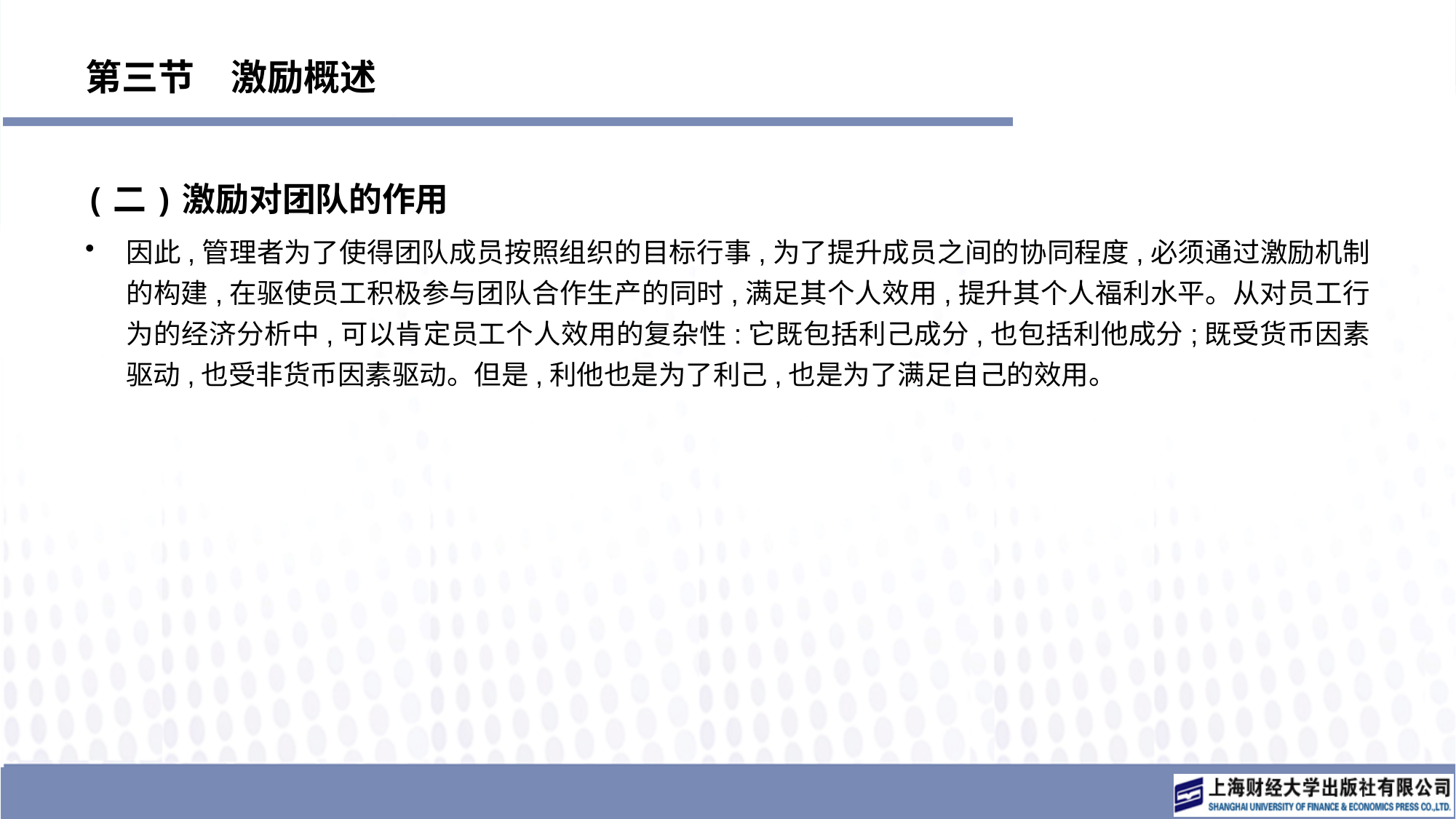

# 第三节　激励概述
(二)激励对团队的作用
因此,管理者为了使得团队成员按照组织的目标行事,为了提升成员之间的协同程度,必须通过激励机制的构建,在驱使员工积极参与团队合作生产的同时,满足其个人效用,提升其个人福利水平。从对员工行为的经济分析中,可以肯定员工个人效用的复杂性:它既包括利己成分,也包括利他成分;既受货币因素驱动,也受非货币因素驱动。但是,利他也是为了利己,也是为了满足自己的效用。